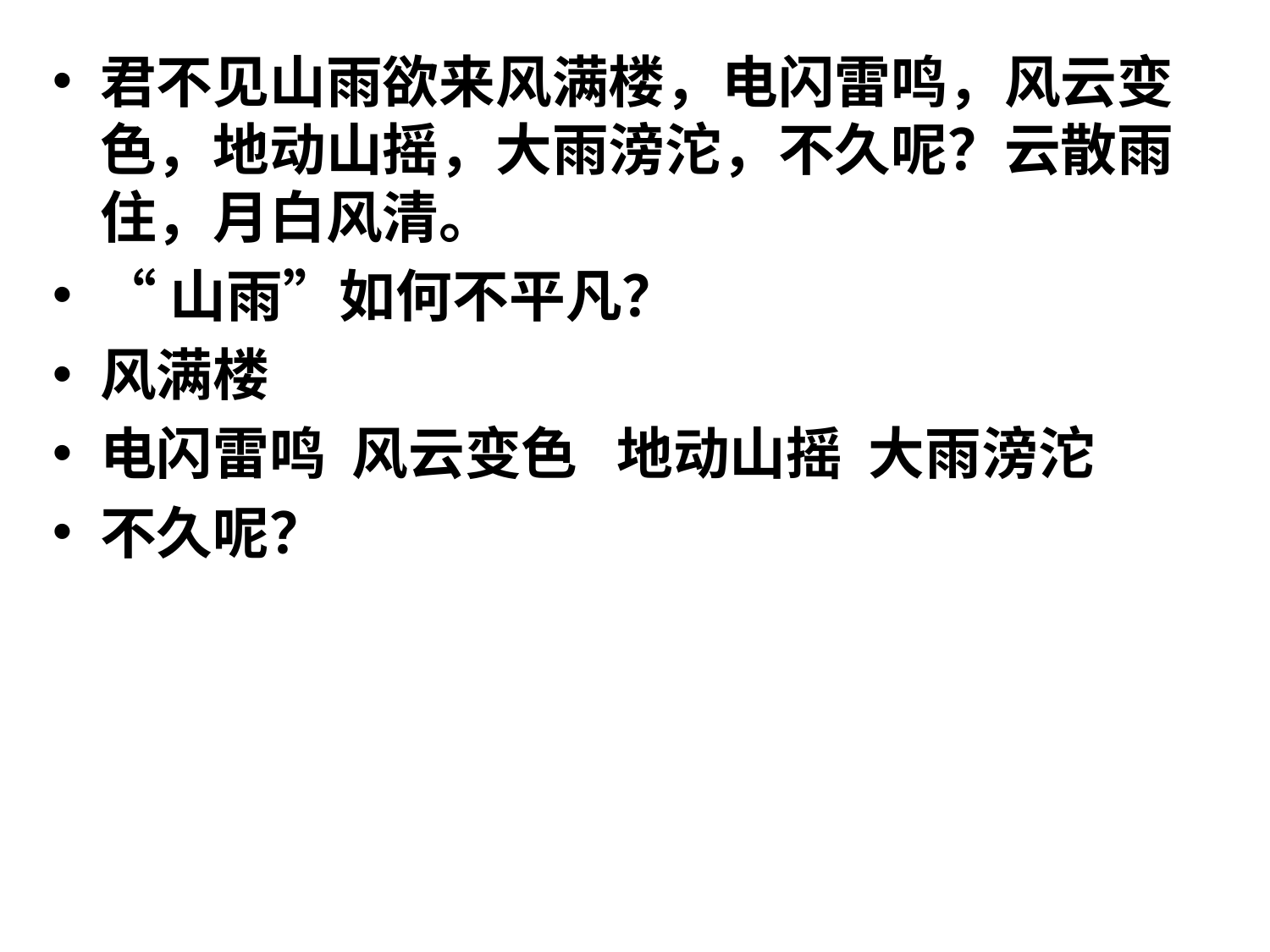

#
君不见山雨欲来风满楼，电闪雷鸣，风云变色，地动山摇，大雨滂沱，不久呢？云散雨住，月白风清。
“山雨”如何不平凡？
风满楼
电闪雷鸣  风云变色   地动山摇  大雨滂沱
不久呢？